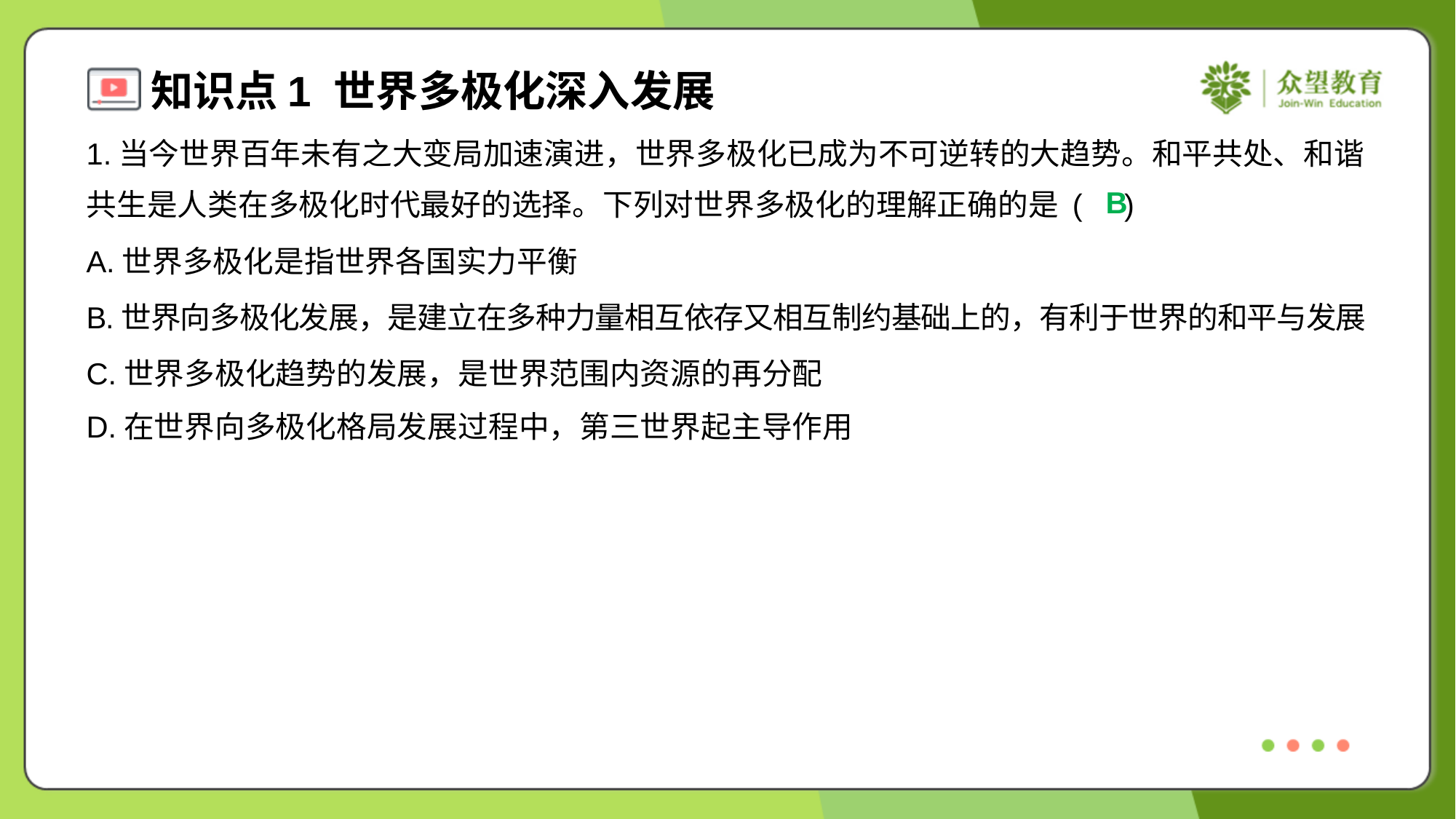

1.当今世界百年未有之大变局加速演进，世界多极化已成为不可逆转的大趋势。和平共处、和谐
共生是人类在多极化时代最好的选择。下列对世界多极化的理解正确的是 (     )
B
A.世界多极化是指世界各国实力平衡
B.世界向多极化发展，是建立在多种力量相互依存又相互制约基础上的，有利于世界的和平与发展
C.世界多极化趋势的发展，是世界范围内资源的再分配
D.在世界向多极化格局发展过程中，第三世界起主导作用